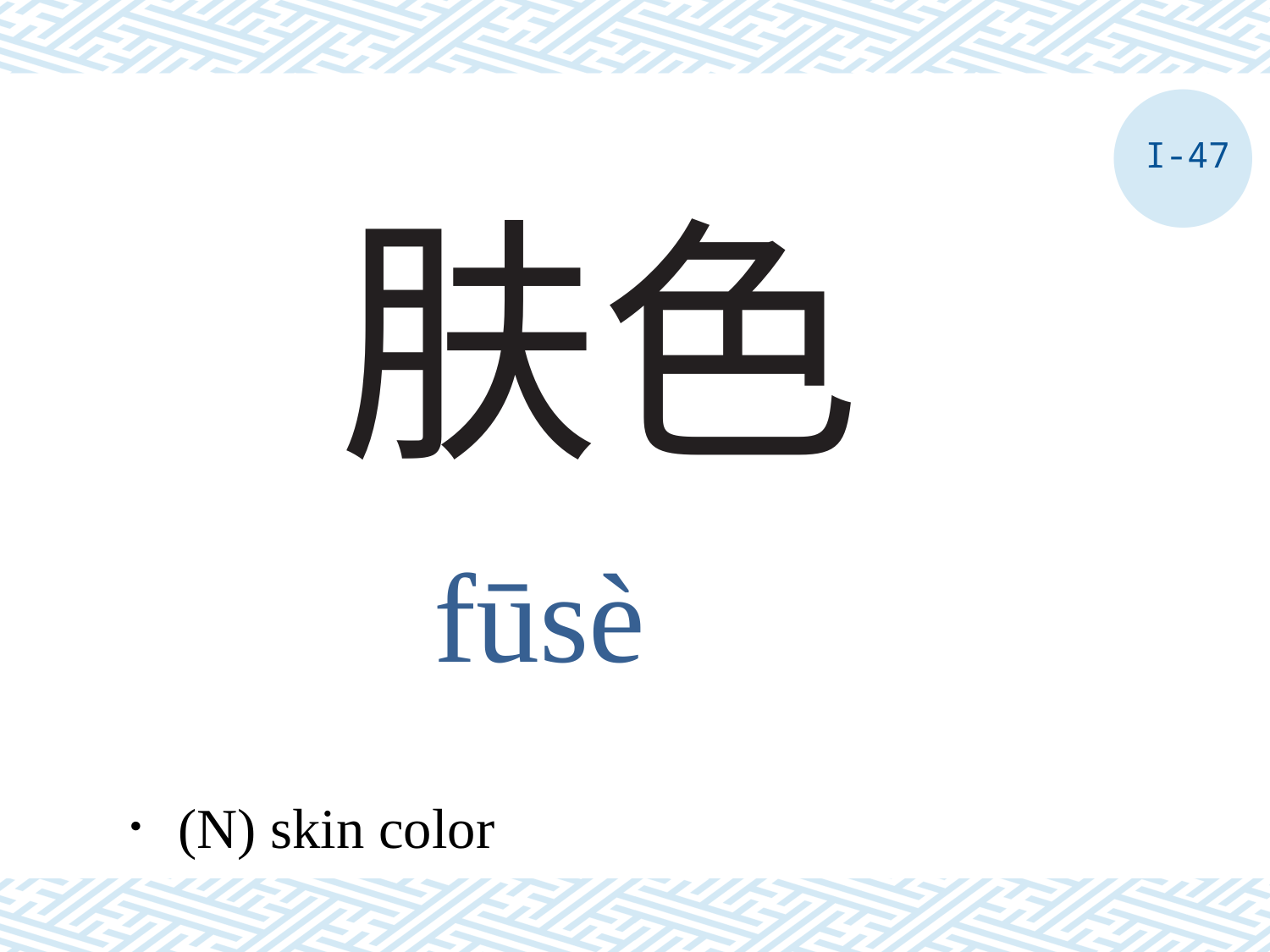

I-47

# 肤色
fūsè
．(N) skin color